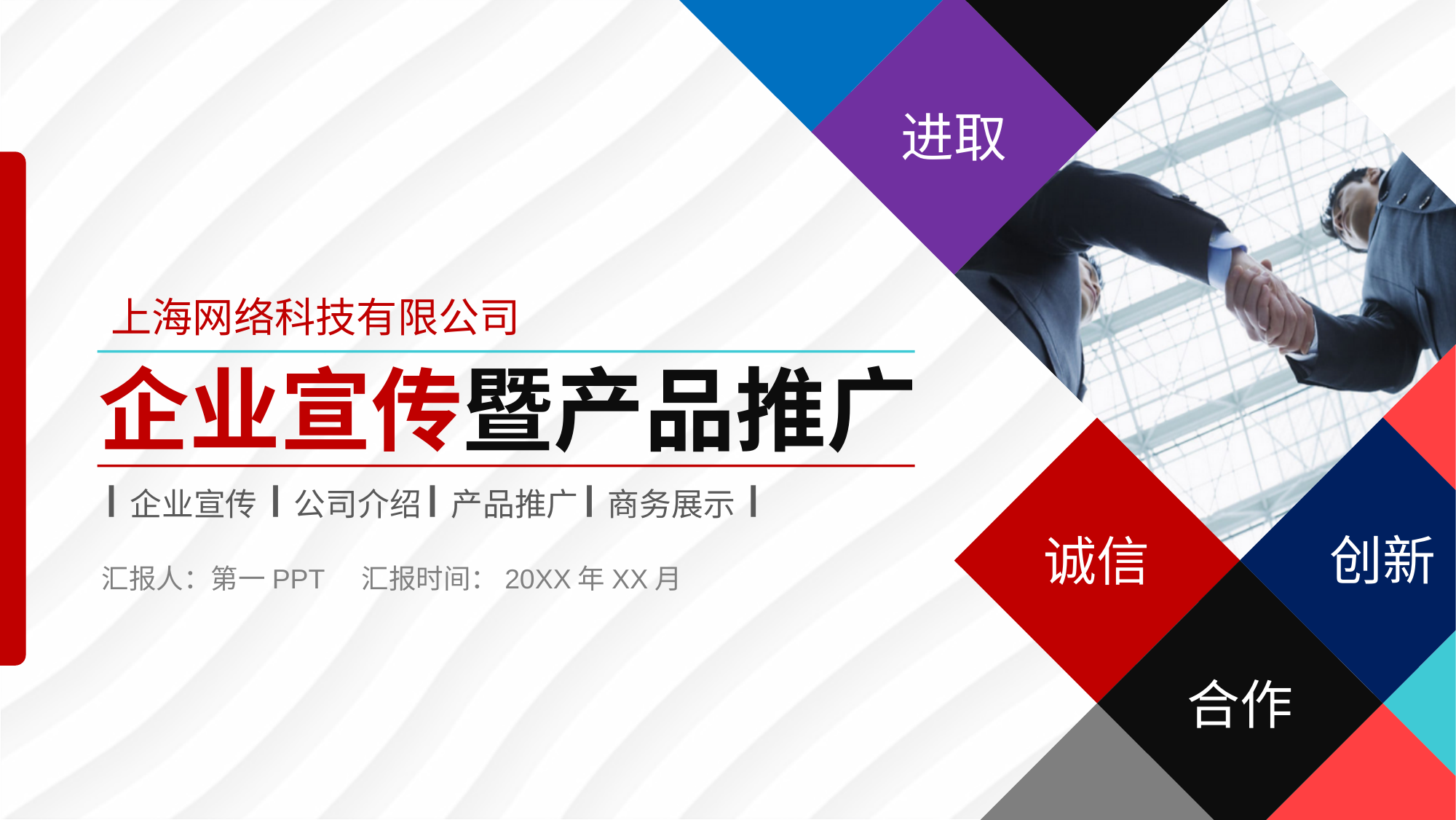

进取

上海网络科技有限公司

企业宣传暨产品推广

创新

诚信

| 企业宣传 | 公司介绍| 产品推广| 商务展示 |
汇报人：第一PPT    汇报时间：20XX年XX月

合作